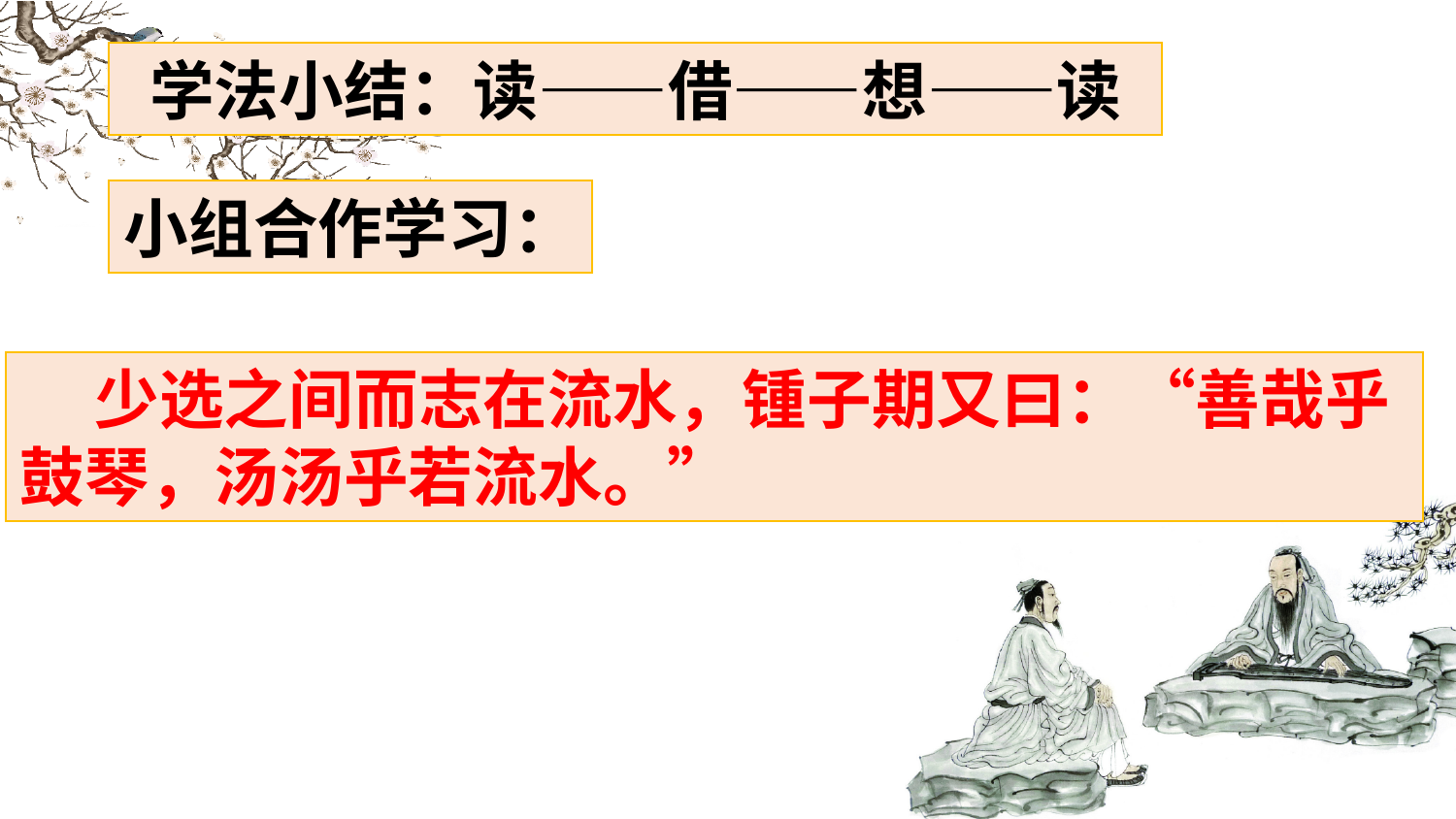

学法小结：读——借——想——读
小组合作学习：
    少选之间而志在流水，锺子期又曰：“善哉乎鼓琴，汤汤乎若流水。”